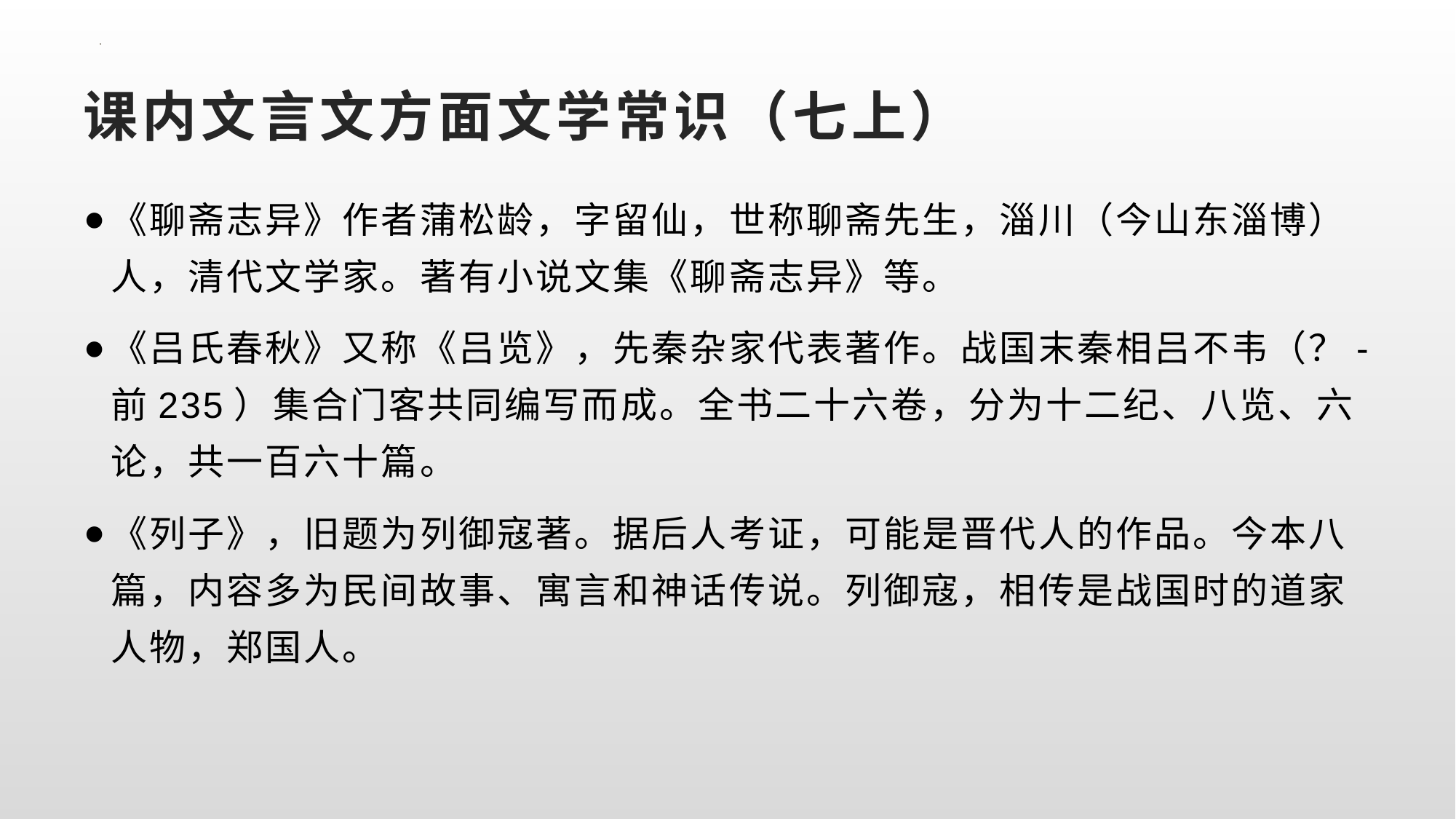

# 课内文言文方面文学常识（七上）
《聊斋志异》作者蒲松龄，字留仙，世称聊斋先生，淄川（今山东淄博）人，清代文学家。著有小说文集《聊斋志异》等。
《吕氏春秋》又称《吕览》，先秦杂家代表著作。战国末秦相吕不韦（？-前235）集合门客共同编写而成。全书二十六卷，分为十二纪、八览、六论，共一百六十篇。
《列子》，旧题为列御寇著。据后人考证，可能是晋代人的作品。今本八篇，内容多为民间故事、寓言和神话传说。列御寇，相传是战国时的道家人物，郑国人。